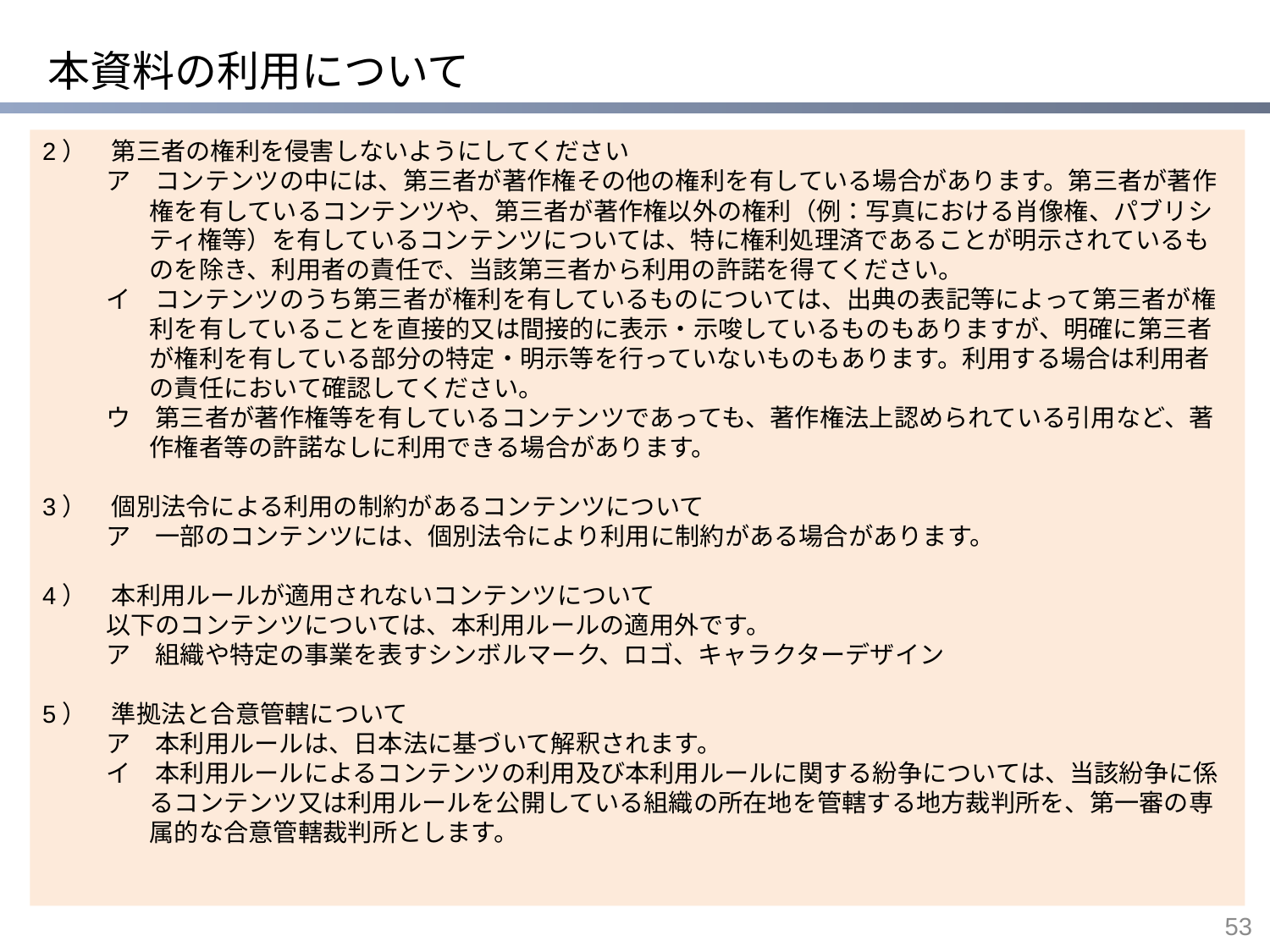

# 本資料の利用について
2）　第三者の権利を侵害しないようにしてください
ア　コンテンツの中には、第三者が著作権その他の権利を有している場合があります。第三者が著作権を有しているコンテンツや、第三者が著作権以外の権利（例：写真における肖像権、パブリシティ権等）を有しているコンテンツについては、特に権利処理済であることが明示されているものを除き、利用者の責任で、当該第三者から利用の許諾を得てください。
イ　コンテンツのうち第三者が権利を有しているものについては、出典の表記等によって第三者が権利を有していることを直接的又は間接的に表示・示唆しているものもありますが、明確に第三者が権利を有している部分の特定・明示等を行っていないものもあります。利用する場合は利用者の責任において確認してください。
ウ　第三者が著作権等を有しているコンテンツであっても、著作権法上認められている引用など、著作権者等の許諾なしに利用できる場合があります。

3）　個別法令による利用の制約があるコンテンツについて
ア　一部のコンテンツには、個別法令により利用に制約がある場合があります。

4）　本利用ルールが適用されないコンテンツについて
以下のコンテンツについては、本利用ルールの適用外です。
ア　組織や特定の事業を表すシンボルマーク、ロゴ、キャラクターデザイン

5）　準拠法と合意管轄について
ア　本利用ルールは、日本法に基づいて解釈されます。
イ　本利用ルールによるコンテンツの利用及び本利用ルールに関する紛争については、当該紛争に係るコンテンツ又は利用ルールを公開している組織の所在地を管轄する地方裁判所を、第一審の専属的な合意管轄裁判所とします。

53